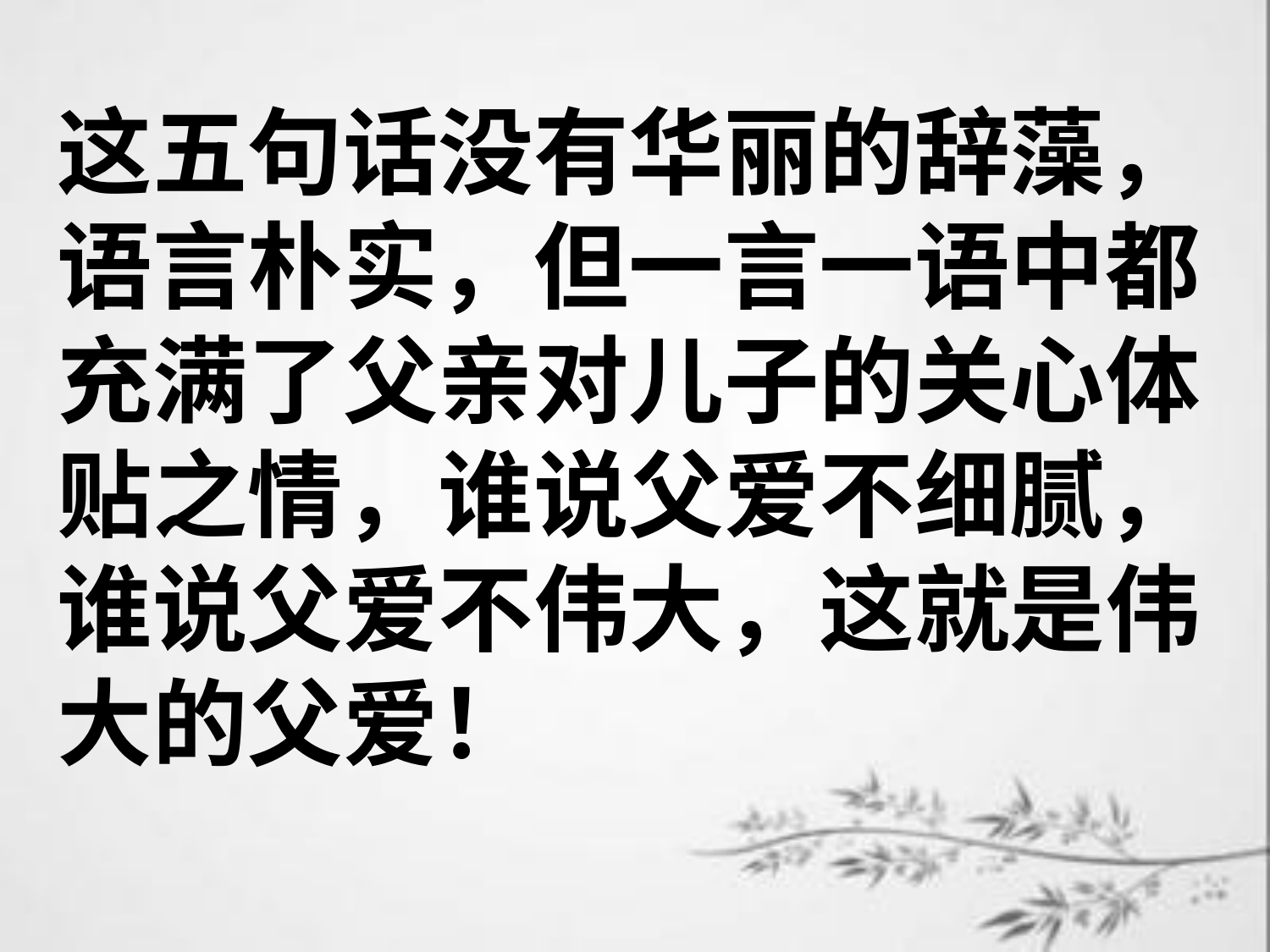

这五句话没有华丽的辞藻，语言朴实，但一言一语中都充满了父亲对儿子的关心体贴之情，谁说父爱不细腻，谁说父爱不伟大，这就是伟大的父爱！